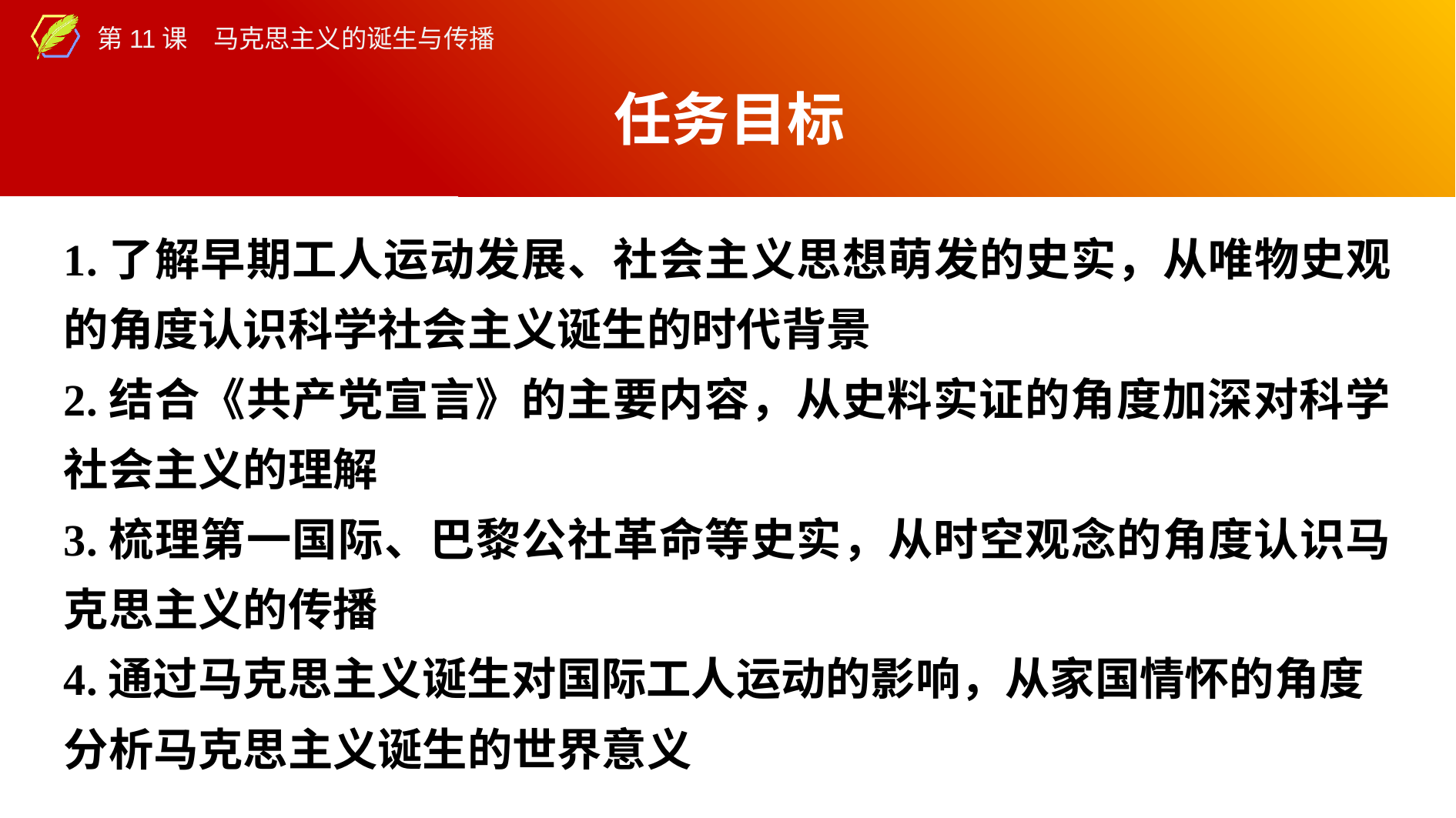

任务目标
1.了解早期工人运动发展、社会主义思想萌发的史实，从唯物史观的角度认识科学社会主义诞生的时代背景
2.结合《共产党宣言》的主要内容，从史料实证的角度加深对科学社会主义的理解
3.梳理第一国际、巴黎公社革命等史实，从时空观念的角度认识马克思主义的传播
4.通过马克思主义诞生对国际工人运动的影响，从家国情怀的角度分析马克思主义诞生的世界意义